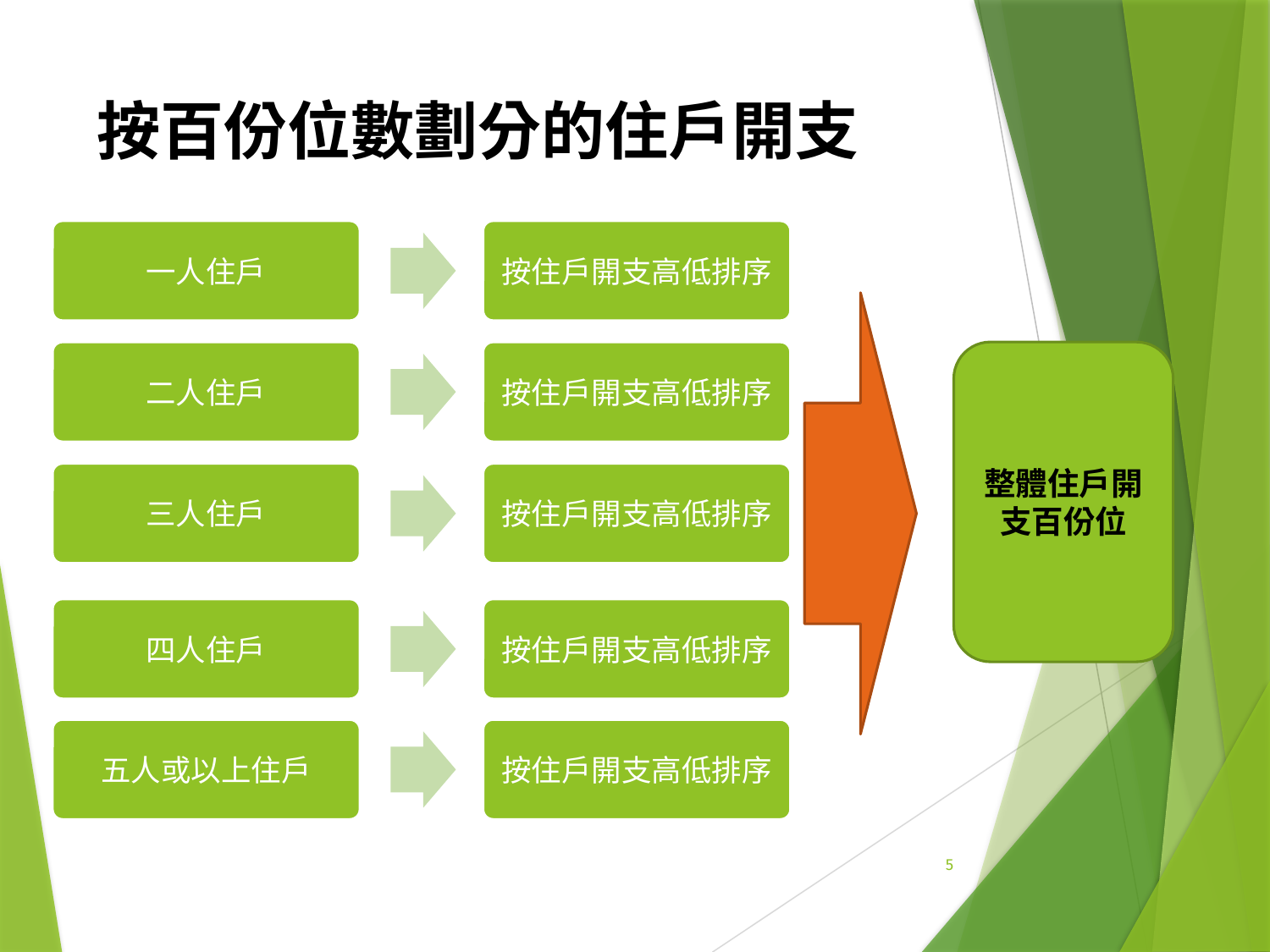

# 按百份位數劃分的住戶開支
一人住戶

按住戶開支高低排序

二人住戶

按住戶開支高低排序
整體住戶開支百份位
三人住戶

按住戶開支高低排序
四人住戶

按住戶開支高低排序
五人或以上住戶

按住戶開支高低排序
5